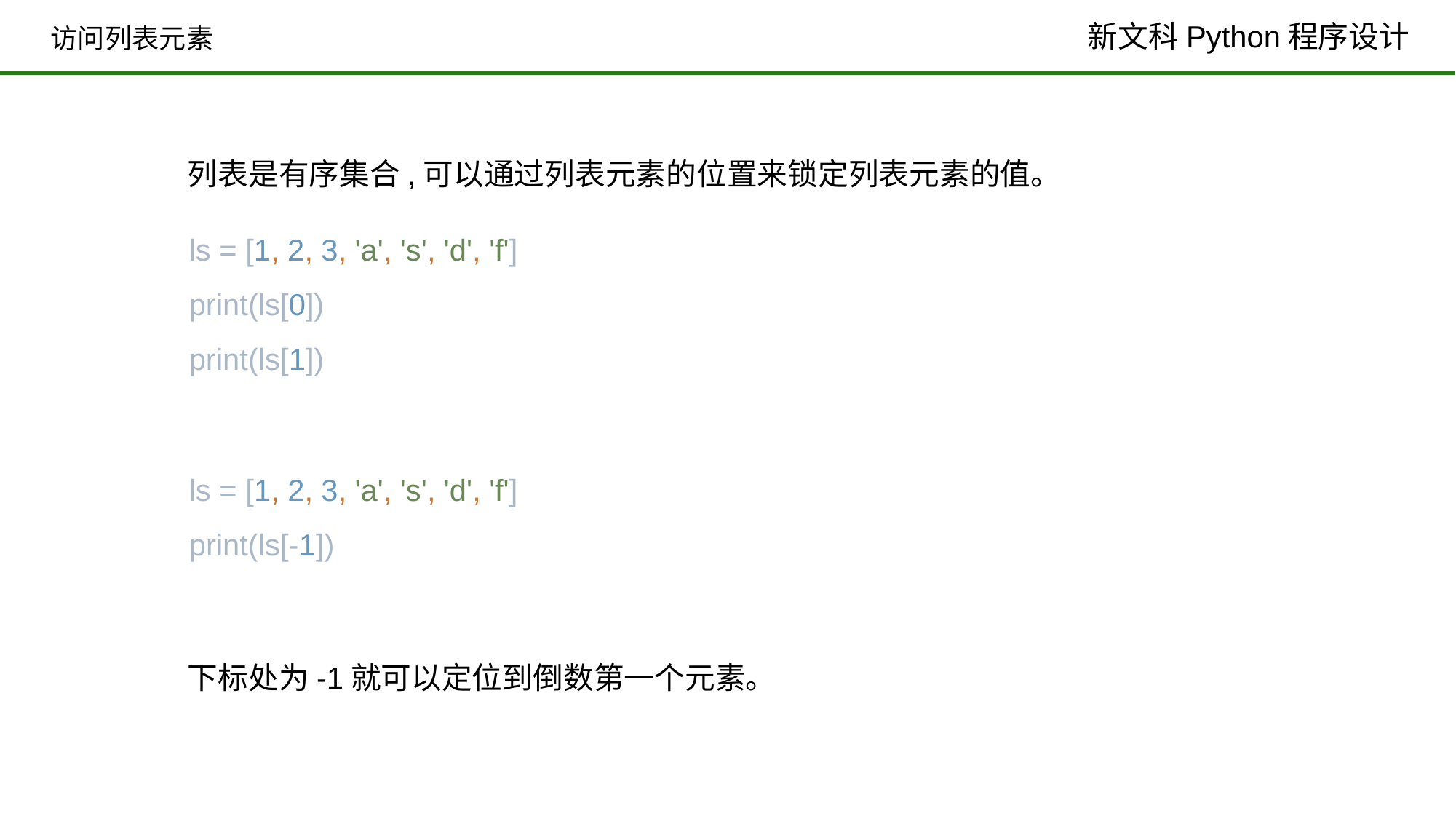

# 访问列表元素
列表是有序集合,可以通过列表元素的位置来锁定列表元素的值。
ls = [1, 2, 3, 'a', 's', 'd', 'f']
print(ls[0])
print(ls[1])
ls = [1, 2, 3, 'a', 's', 'd', 'f']
print(ls[-1])
下标处为-1就可以定位到倒数第一个元素。